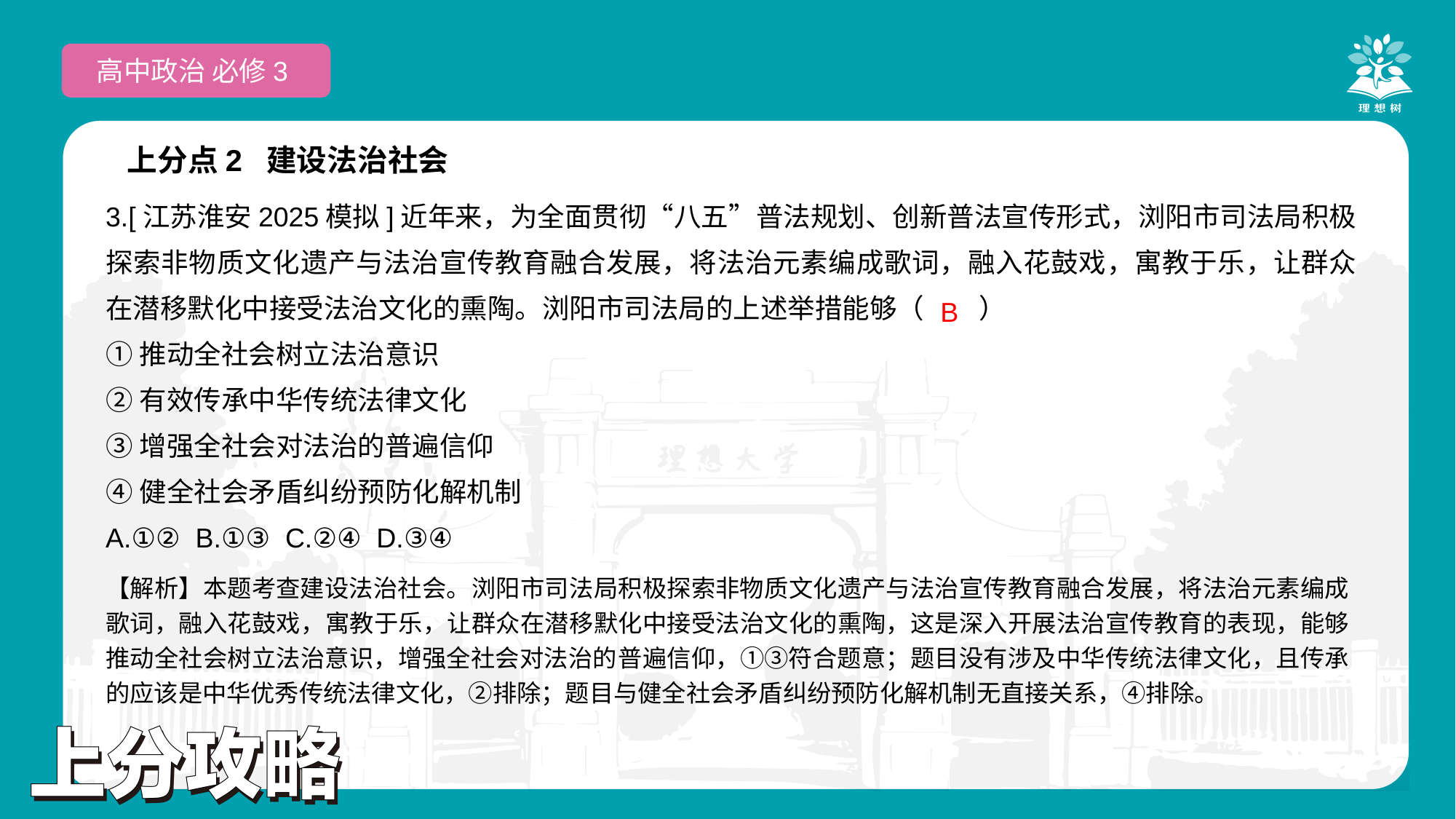

高中政治 必修3
上分点2  建设法治社会
3.[江苏淮安2025模拟]近年来，为全面贯彻“八五”普法规划、创新普法宣传形式，浏阳市司法局积极探索非物质文化遗产与法治宣传教育融合发展，将法治元素编成歌词，融入花鼓戏，寓教于乐，让群众在潜移默化中接受法治文化的熏陶。浏阳市司法局的上述举措能够（　　）
①推动全社会树立法治意识
②有效传承中华传统法律文化
③增强全社会对法治的普遍信仰
④健全社会矛盾纠纷预防化解机制
A.①②  B.①③  C.②④  D.③④
 B
【解析】本题考查建设法治社会。浏阳市司法局积极探索非物质文化遗产与法治宣传教育融合发展，将法治元素编成歌词，融入花鼓戏，寓教于乐，让群众在潜移默化中接受法治文化的熏陶，这是深入开展法治宣传教育的表现，能够推动全社会树立法治意识，增强全社会对法治的普遍信仰，①③符合题意；题目没有涉及中华传统法律文化，且传承的应该是中华优秀传统法律文化，②排除；题目与健全社会矛盾纠纷预防化解机制无直接关系，④排除。